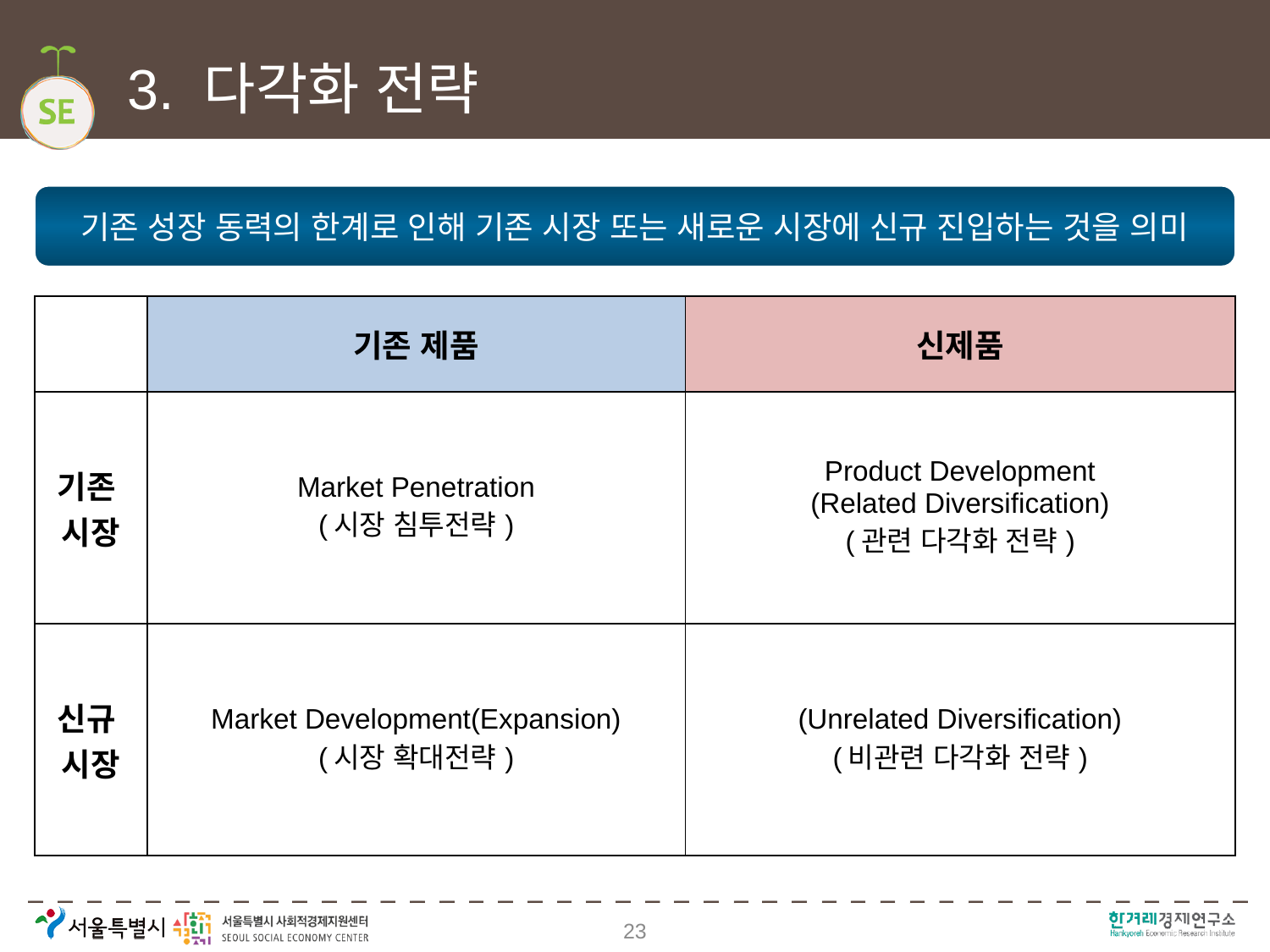

# 3. 다각화 전략
기존 성장 동력의 한계로 인해 기존 시장 또는 새로운 시장에 신규 진입하는 것을 의미
|  | 기존 제품 | 신제품 |
| --- | --- | --- |
| 기존 시장 | Market Penetration (시장 침투전략) | Product Development (Related Diversification) (관련 다각화 전략) |
| 신규 시장 | Market Development(Expansion) (시장 확대전략) | (Unrelated Diversification) (비관련 다각화 전략) |
23